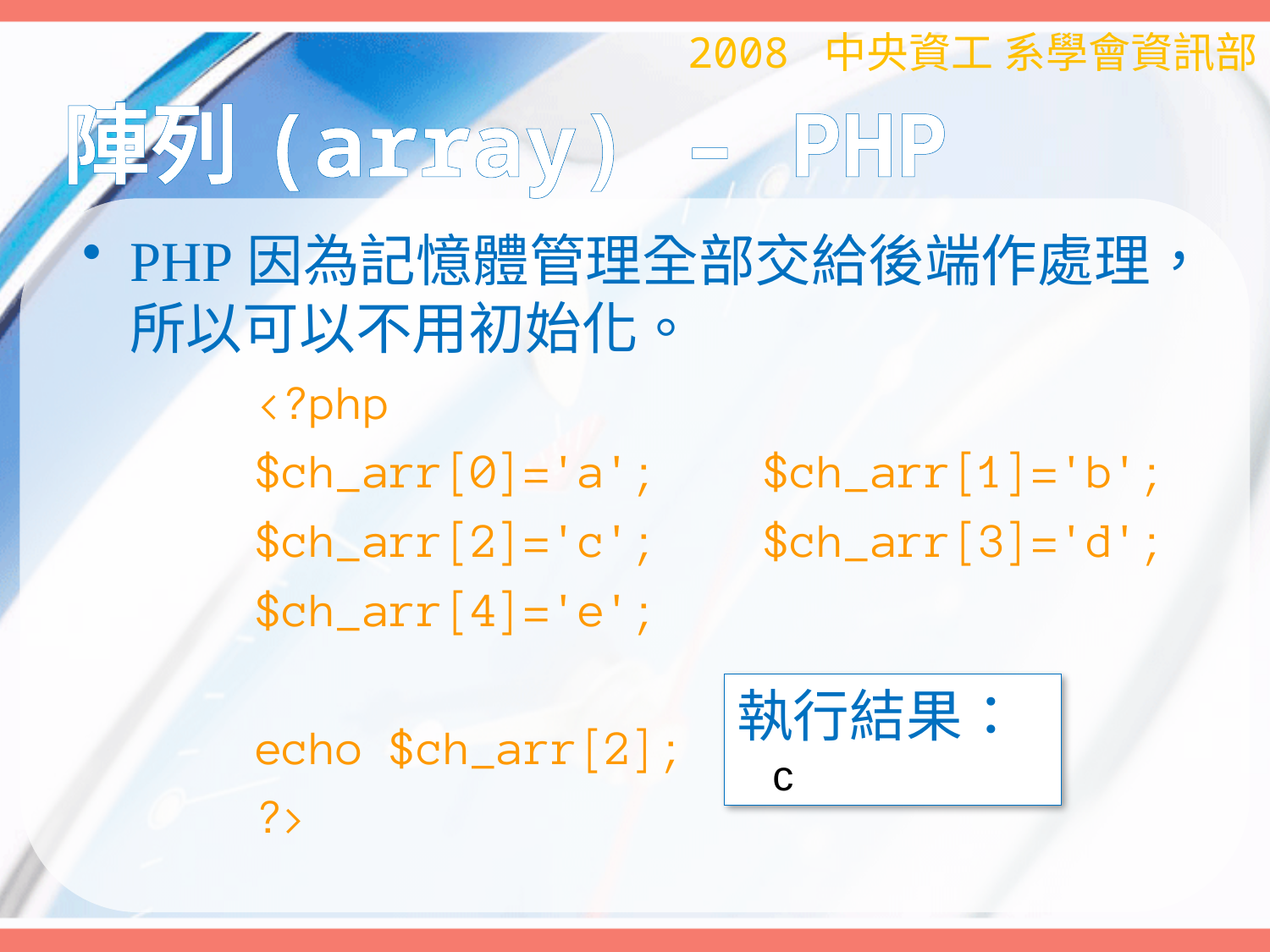

2008 中央資工 系學會資訊部
# 陣列(array) – PHP

PHP因為記憶體管理全部交給後端作處理，所以可以不用初始化。
		<?php
		$ch_arr[0]='a';	$ch_arr[1]='b';
		$ch_arr[2]='c';	$ch_arr[3]='d';
		$ch_arr[4]='e';

		echo $ch_arr[2];
		?>
執行結果：
   c